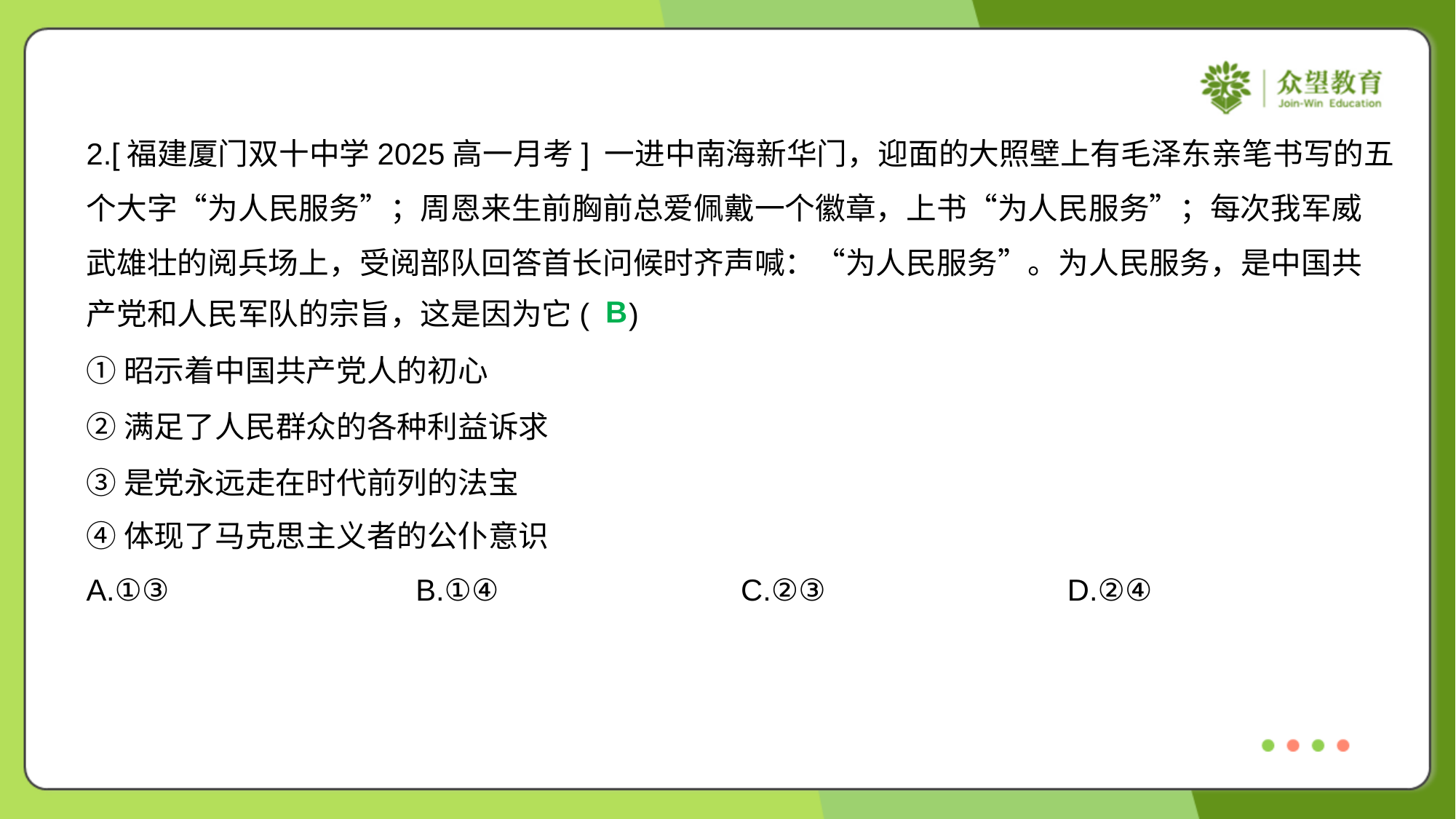

2.[福建厦门双十中学2025高一月考] 一进中南海新华门，迎面的大照壁上有毛泽东亲笔书写的五
个大字“为人民服务”；周恩来生前胸前总爱佩戴一个徽章，上书“为人民服务”；每次我军威
武雄壮的阅兵场上，受阅部队回答首长问候时齐声喊：“为人民服务”。为人民服务，是中国共
产党和人民军队的宗旨，这是因为它(     )
B
①昭示着中国共产党人的初心
②满足了人民群众的各种利益诉求
③是党永远走在时代前列的法宝
④体现了马克思主义者的公仆意识
A.①③	B.①④	C.②③	D.②④